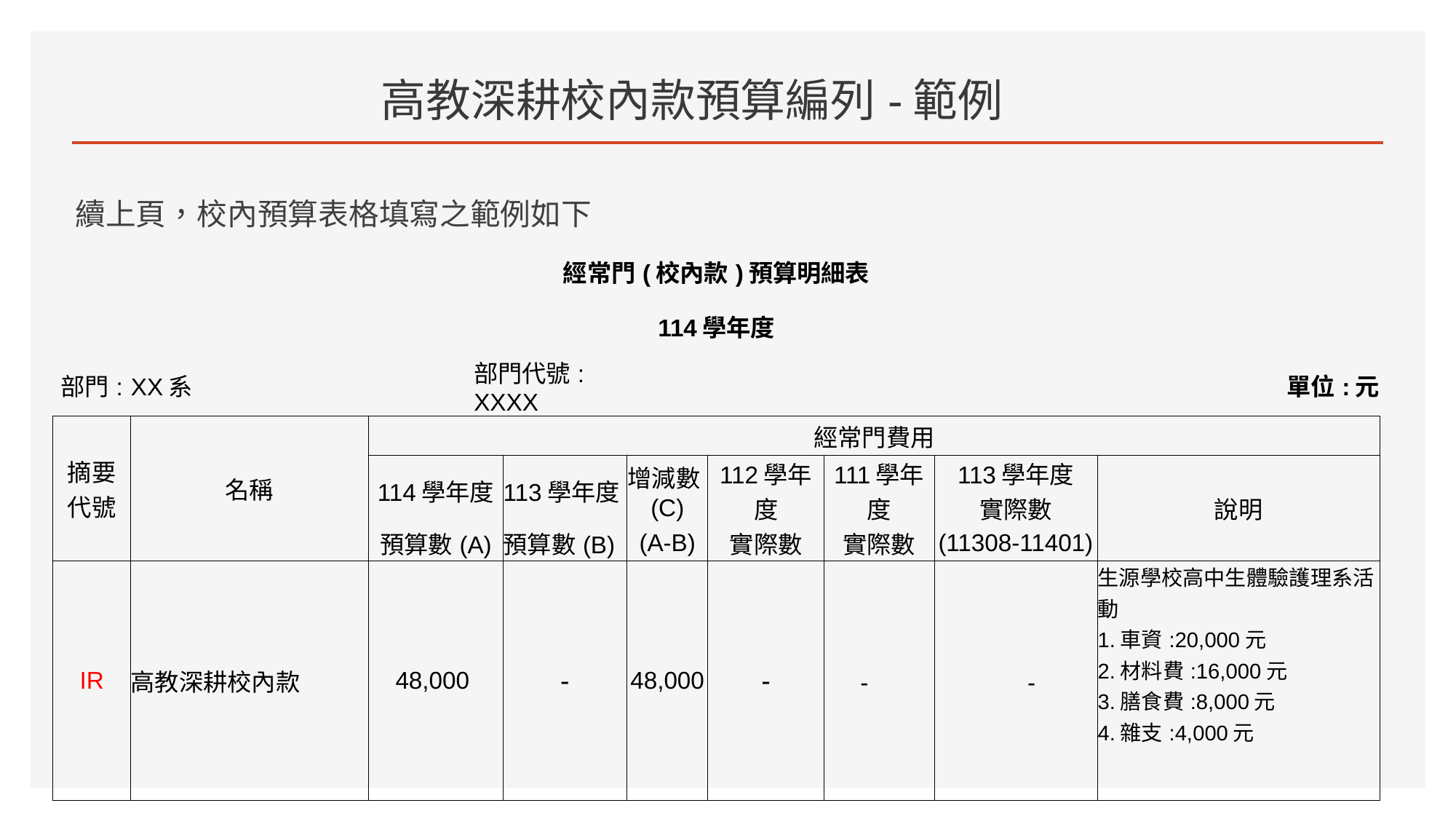

高教深耕校內款預算編列-範例
續上頁，校內預算表格填寫之範例如下

| 經常門(校內款)預算明細表 |  |  |  |  |  |  |  |  |  |  |  |  |  |  |
| --- | --- | --- | --- | --- | --- | --- | --- | --- | --- | --- | --- | --- | --- | --- |
| 114學年度 |  |  |  |  |  |  |  |  |  |  |  |  |  |  |
| 部門: | XX系 |  | 部門代號:XXXX |  |  |  |  |  |  |  |  |  | 單位:元 |  |
| 摘要 代號 | 名稱 | 經常門費用 |  |  |  |  |  |  |  |  |  |  |  |  |
|  |  | 114學年度 | 113學年度 | 113學年度 | 增減數(C) | 增減數(C) | 112學年度 | 112學年度 | 111學年度 | 111學年度 | 113學年度 實際數 | 113學年度 實際數 | 說明 | 說明 |
|  |  | 預算數(A) | 預算數(B) | 預算數(B) | (A-B) | (A-B) | 實際數 | 實際數 | 實際數 | 實際數 | (11308-11401) | (11308-11401) |  |  |
| IR | 高教深耕校內款 | 48,000 | 67,490 | - | -20,290 | 48,000 | 67,490 | - | -20,290 | - |  | - | 文具費 | 生源學校高中生體驗護理系活動 1.車資:20,000元 2.材料費:16,000元 3.膳食費:8,000元 4.雜支:4,000元 |